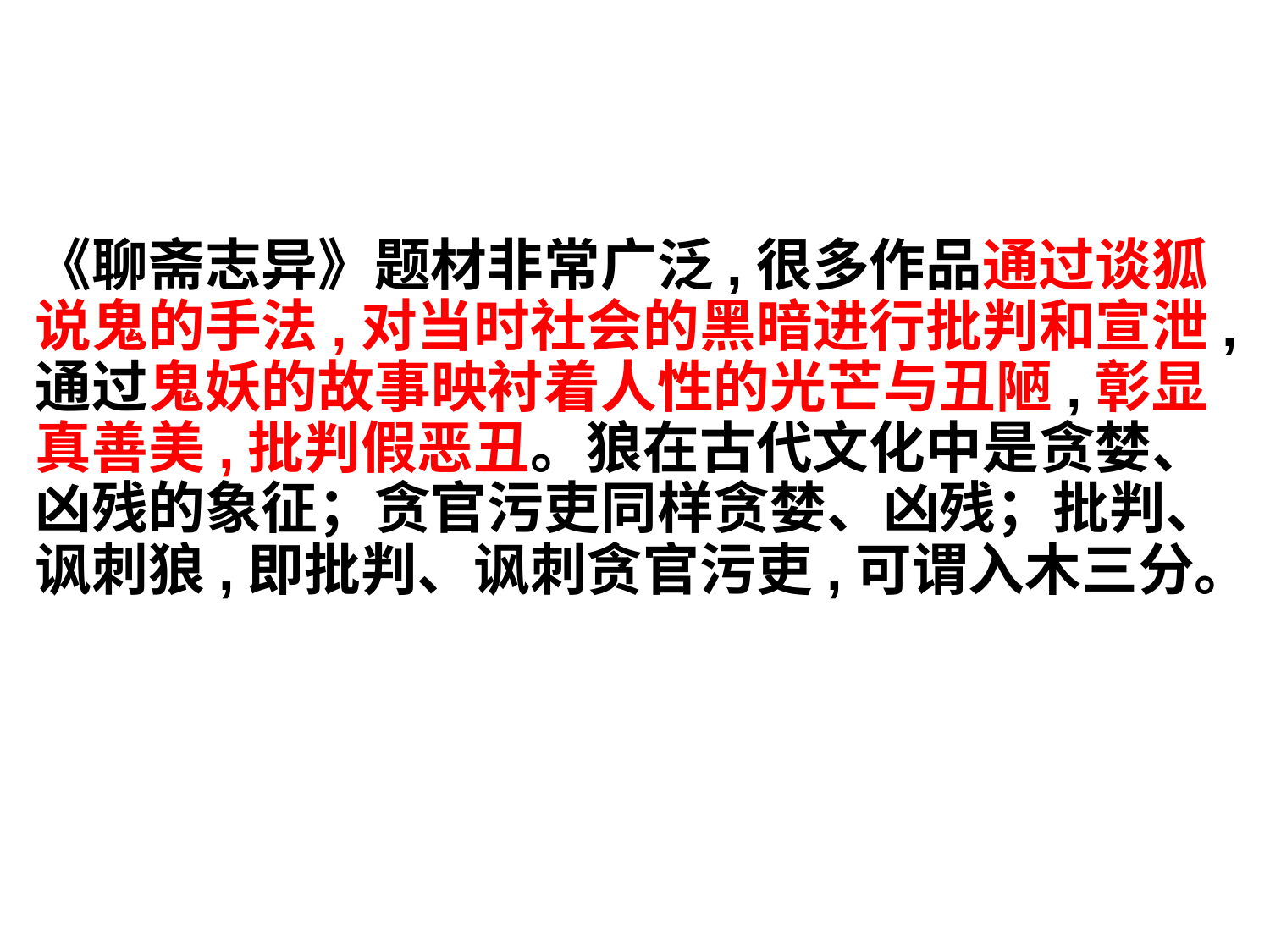

《聊斋志异》题材非常广泛,很多作品通过谈狐说鬼的手法,对当时社会的黑暗进行批判和宣泄,通过鬼妖的故事映衬着人性的光芒与丑陋,彰显真善美,批判假恶丑。狼在古代文化中是贪婪、凶残的象征；贪官污吏同样贪婪、凶残；批判、讽刺狼,即批判、讽刺贪官污吏,可谓入木三分。